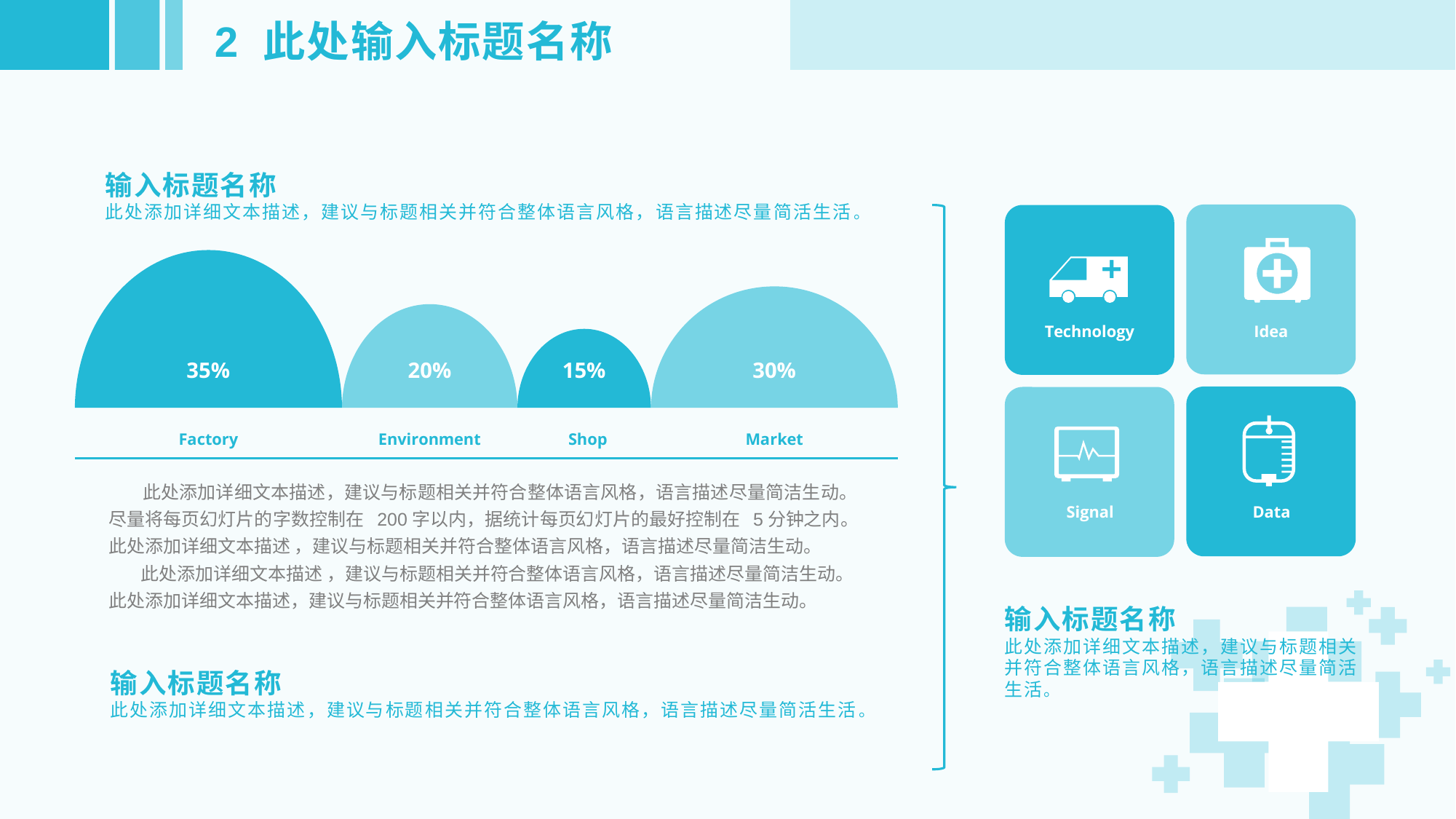

2 此处输入标题名称

输入标题名称
此处添加详细文本描述，建议与标题相关并符合整体语言风格，语言描述尽量简活生活。

Idea

Technology

35%
20%
15%
30%
Factory
Environment
Shop
Market

Data

Signal
       此处添加详细文本描述，建议与标题相关并符合整体语言风格，语言描述尽量简洁生动。尽量将每页幻灯片的字数控制在  200字以内，据统计每页幻灯片的最好控制在  5分钟之内。此处添加详细文本描述 ，建议与标题相关并符合整体语言风格，语言描述尽量简洁生动。
       此处添加详细文本描述 ，建议与标题相关并符合整体语言风格，语言描述尽量简洁生动。
此处添加详细文本描述，建议与标题相关并符合整体语言风格，语言描述尽量简洁生动。

输入标题名称
此处添加详细文本描述，建议与标题相关并符合整体语言风格，语言描述尽量简活生活。
输入标题名称
此处添加详细文本描述，建议与标题相关并符合整体语言风格，语言描述尽量简活生活。